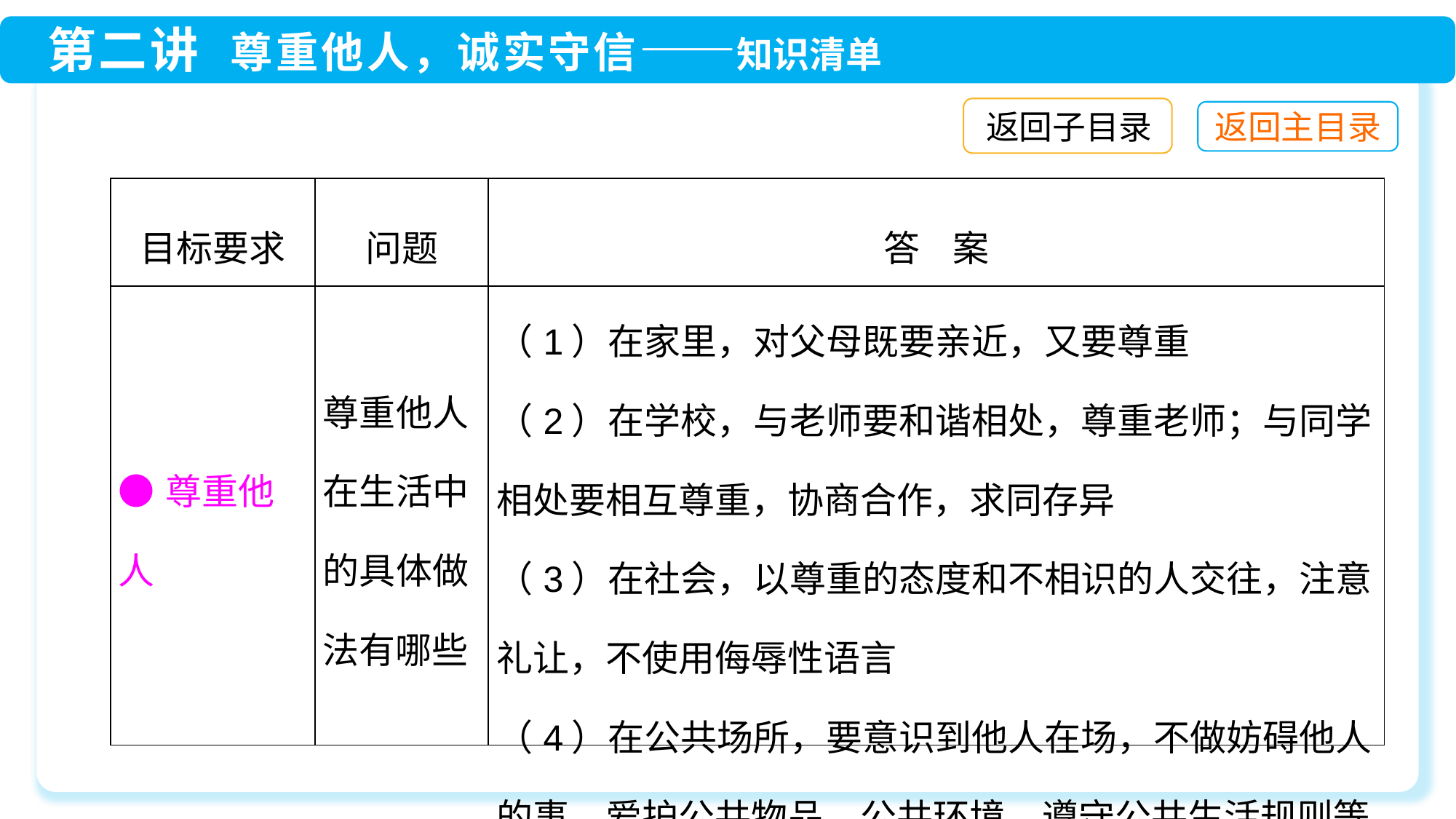

返回子目录
| 目标要求 | 问题 | 答 案 |
| --- | --- | --- |
| ●尊重他人 | 尊重他人在生活中的具体做法有哪些 | （1）在家里，对父母既要亲近，又要尊重 （2）在学校，与老师要和谐相处，尊重老师；与同学相处要相互尊重，协商合作，求同存异 （3）在社会，以尊重的态度和不相识的人交往，注意礼让，不使用侮辱性语言 （4）在公共场所，要意识到他人在场，不做妨碍他人的事，爱护公共物品、公共环境，遵守公共生活规则等 |